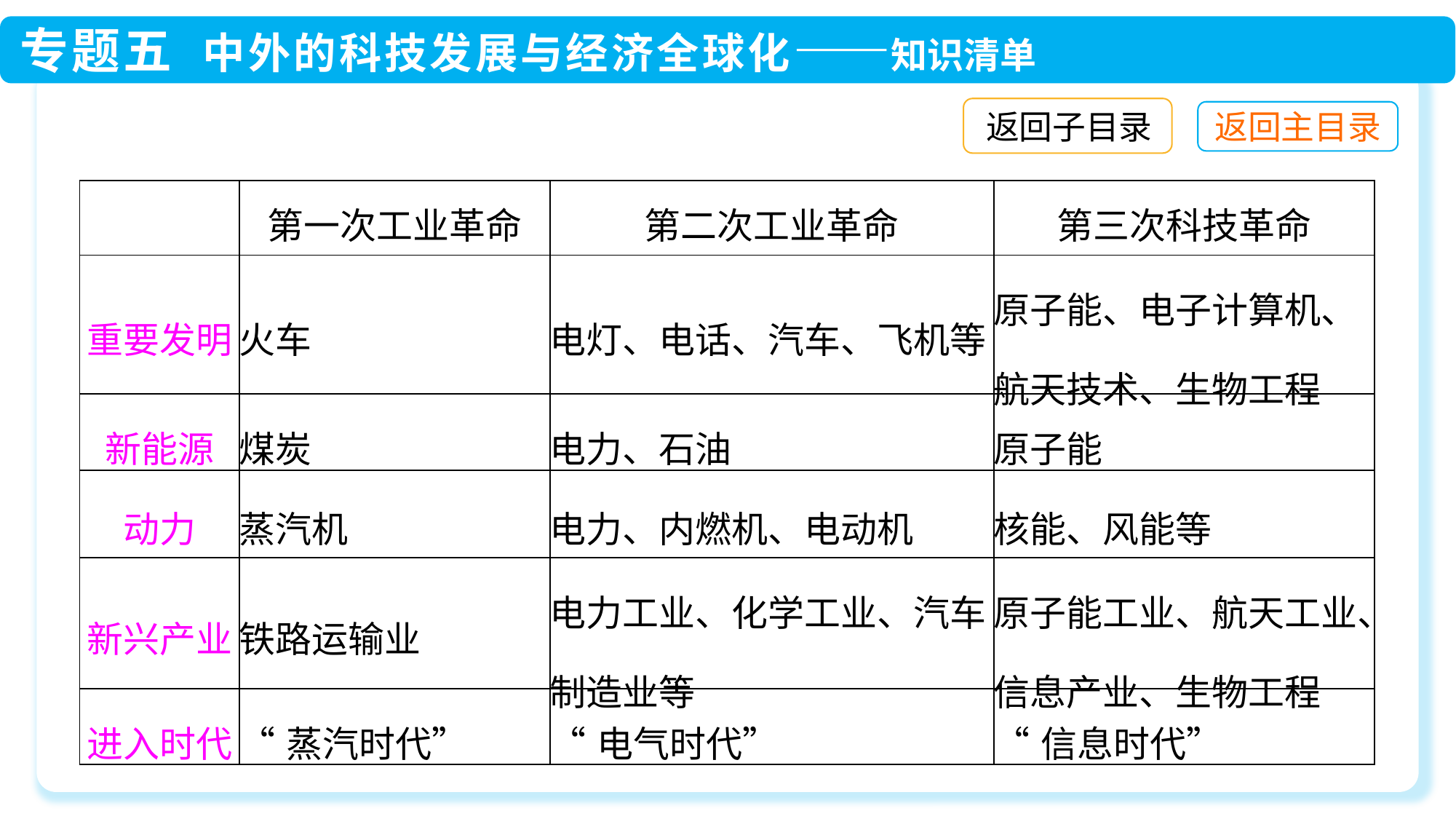

返回子目录
|  | 第一次工业革命 | 第二次工业革命 | 第三次科技革命 |
| --- | --- | --- | --- |
| 重要发明 | 火车 | 电灯、电话、汽车、飞机等 | 原子能、电子计算机、航天技术、生物工程 |
| 新能源 | 煤炭 | 电力、石油 | 原子能 |
| 动力 | 蒸汽机 | 电力、内燃机、电动机 | 核能、风能等 |
| 新兴产业 | 铁路运输业 | 电力工业、化学工业、汽车制造业等 | 原子能工业、航天工业、信息产业、生物工程 |
| 进入时代 | “蒸汽时代” | “电气时代” | “信息时代” |